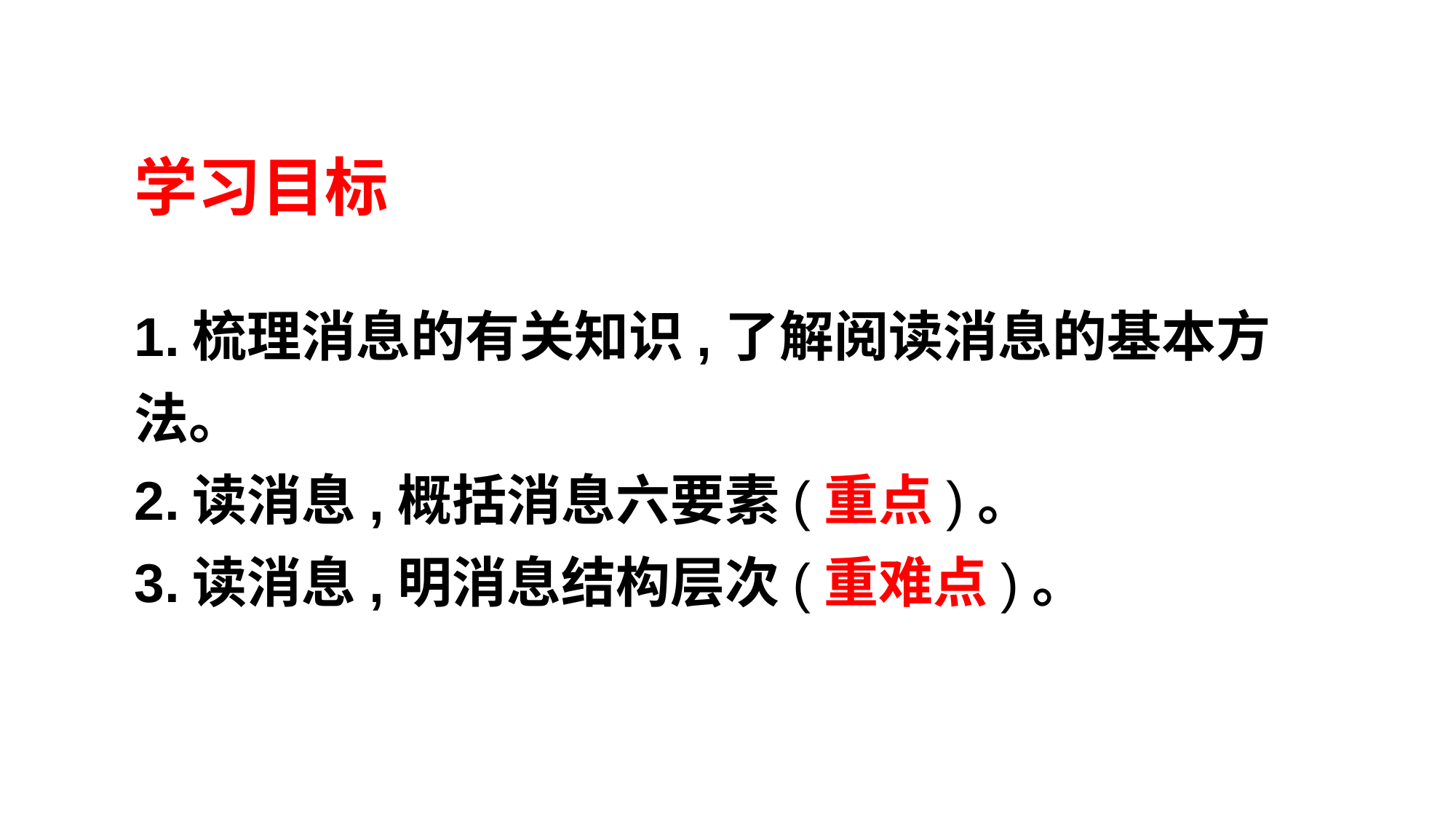

学习目标
1.梳理消息的有关知识,了解阅读消息的基本方法。
2.读消息,概括消息六要素(重点)。
3.读消息,明消息结构层次(重难点)。